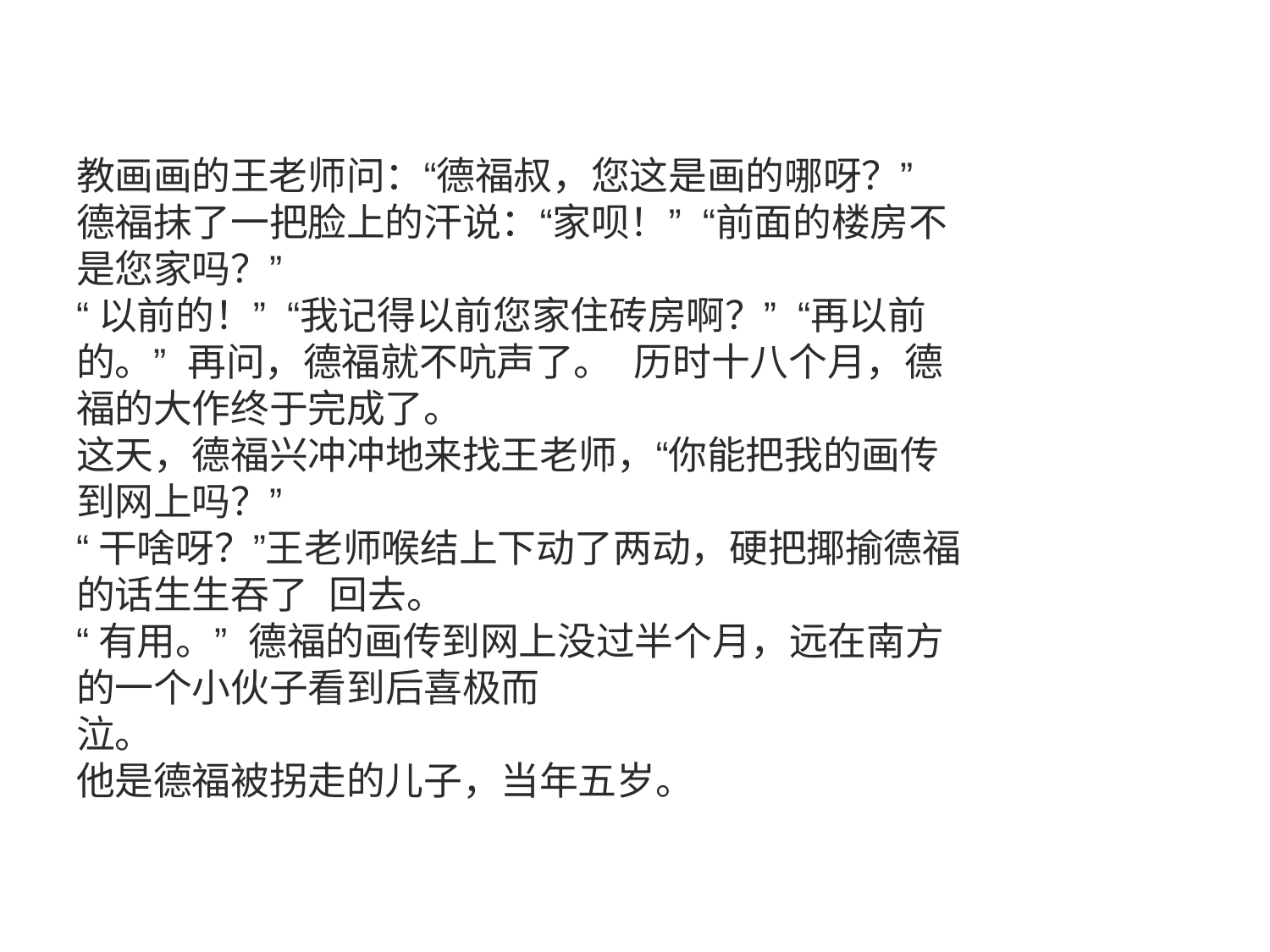

教画画的王老师问：“德福叔，您这是画的哪呀？”  德福抹了一把脸上的汗说：“家呗！”  “前面的楼房不是您家吗？”
“以前的！”  “我记得以前您家住砖房啊？”  “再以前的。”  再问，德福就不吭声了。  历时十八个月，德福的大作终于完成了。
这天，德福兴冲冲地来找王老师，“你能把我的画传到网上吗？”
“干啥呀？”王老师喉结上下动了两动，硬把揶揄德福的话生生吞了  回去。
“有用。”  德福的画传到网上没过半个月，远在南方的一个小伙子看到后喜极而
泣。
他是德福被拐走的儿子，当年五岁。